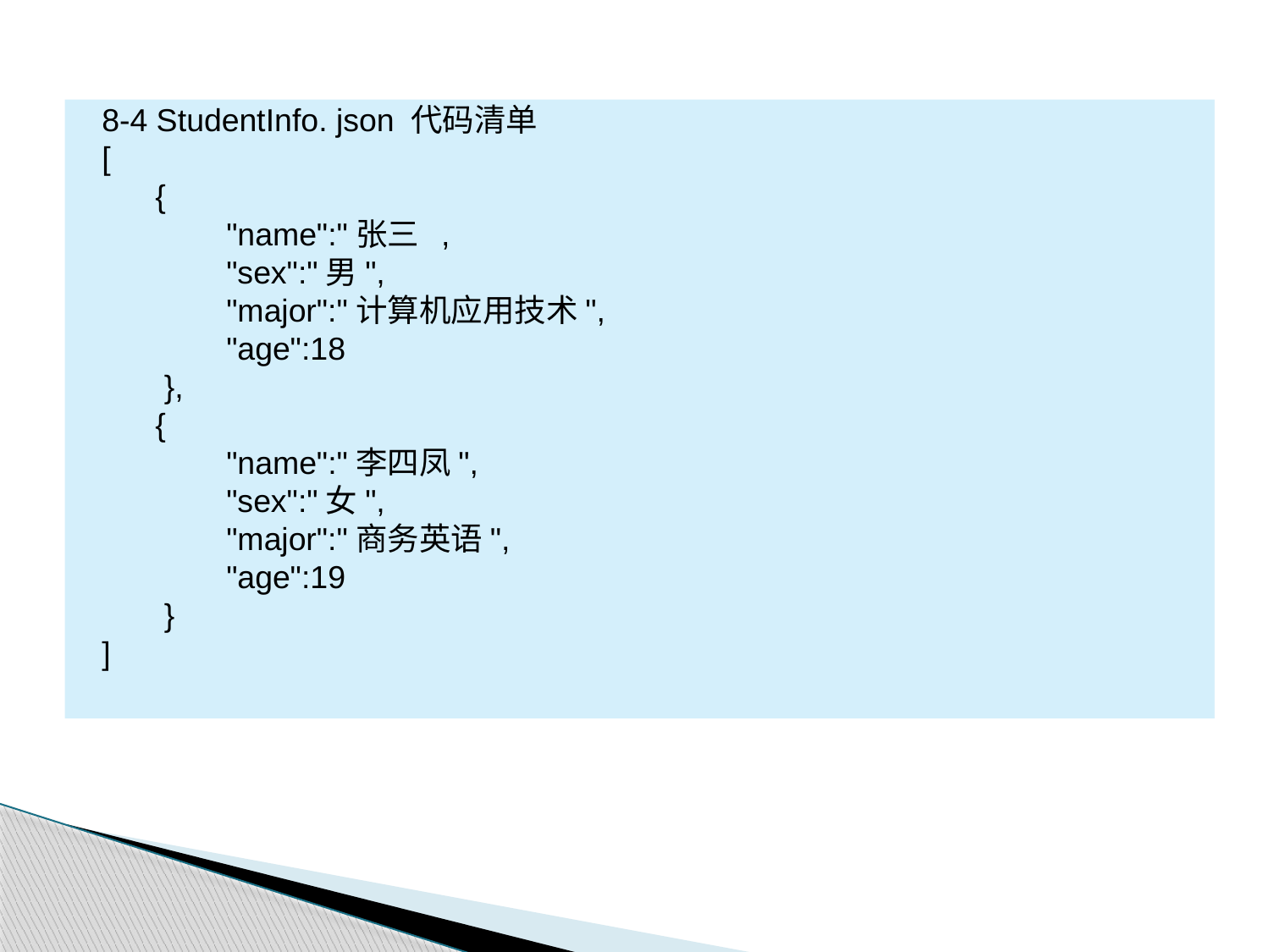

8-4 StudentInfo. json 代码清单
[
      {
              "name":"张三  ,
              "sex":"男",
              "major":"计算机应用技术",
              "age":18
       },
      {
              "name":"李四凤",
              "sex":"女",
              "major":"商务英语",
              "age":19
       }
]